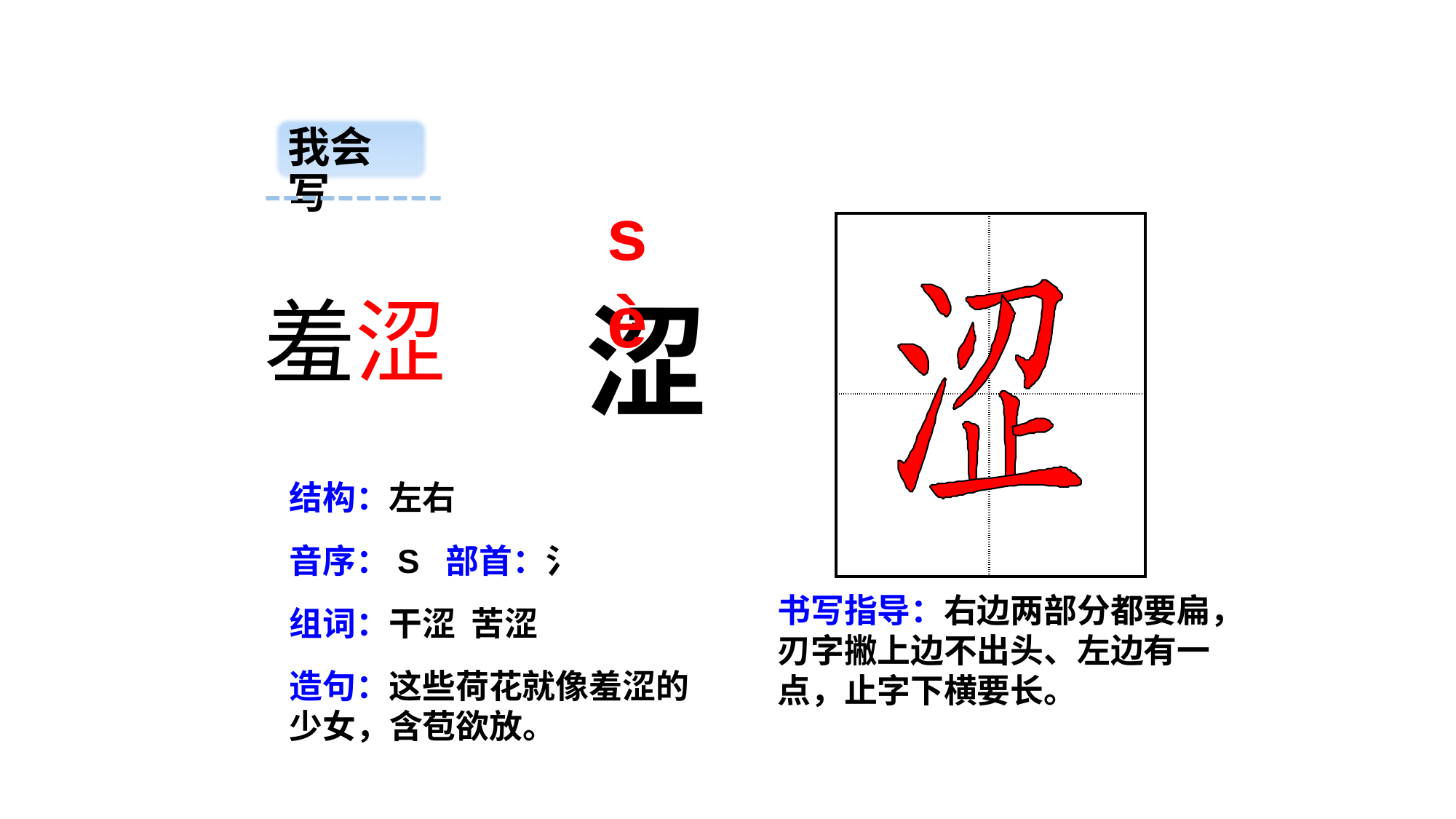

我会写

sè
|  |  |
| --- | --- |
|  |  |
羞涩

涩

结构：左右
音序：S  部首：氵
书写指导：右边两部分都要扁，刃字撇上边不出头、左边有一点，止字下横要长。
组词：干涩  苦涩
造句：这些荷花就像羞涩的少女，含苞欲放。